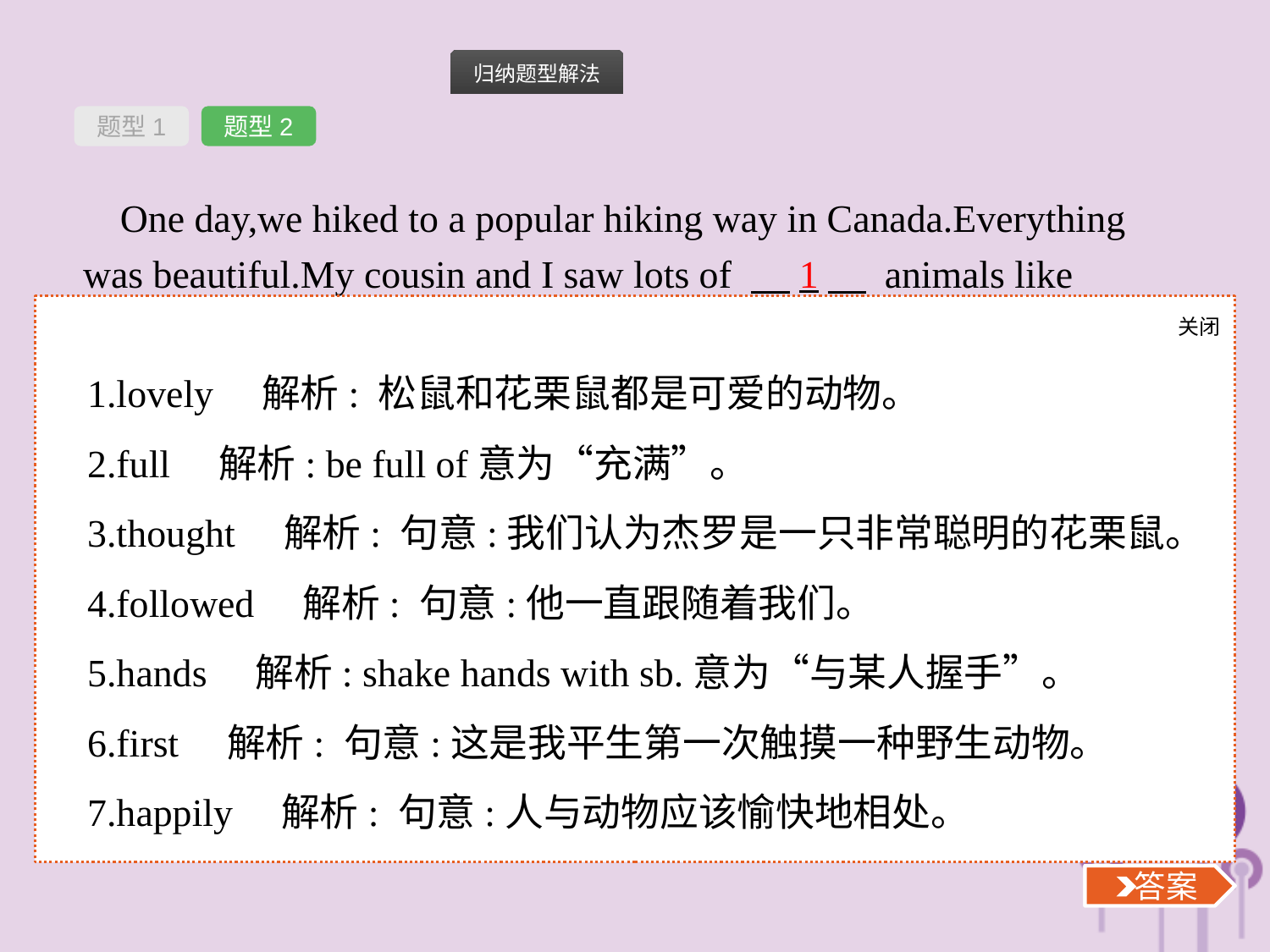

题型1
题型2
One day,we hiked to a popular hiking way in Canada.Everything was beautiful.My cousin and I saw lots of 　1　 animals like squirrels(松鼠) and chipmunks(花栗鼠).Surprisingly we saw a chipmunk with dirty hands.His hands were 　2　 of berry juice!My cousin and I named it Jairo.We 　3　 that Jairo was a very clever chipmunk.He 　4　 us the whole time.My cousin said,“Do you want to shake 　5　 with him?”So I held out my hand.I could not believe it when he touched my hand!It was the 　6　 time in my life I had touched a wild animal.I did it!What an exciting moment!
At that moment,I believed that animals could be friends.People and animals should live together 　7　.

关闭
  答案

1.lovely　解析: 松鼠和花栗鼠都是可爱的动物。
2.full　解析: be full of意为“充满”。
3.thought　解析: 句意:我们认为杰罗是一只非常聪明的花栗鼠。
4.followed　解析: 句意:他一直跟随着我们。
5.hands　解析: shake hands with sb.意为“与某人握手”。
6.first　解析: 句意:这是我平生第一次触摸一种野生动物。
7.happily　解析: 句意:人与动物应该愉快地相处。
  答案